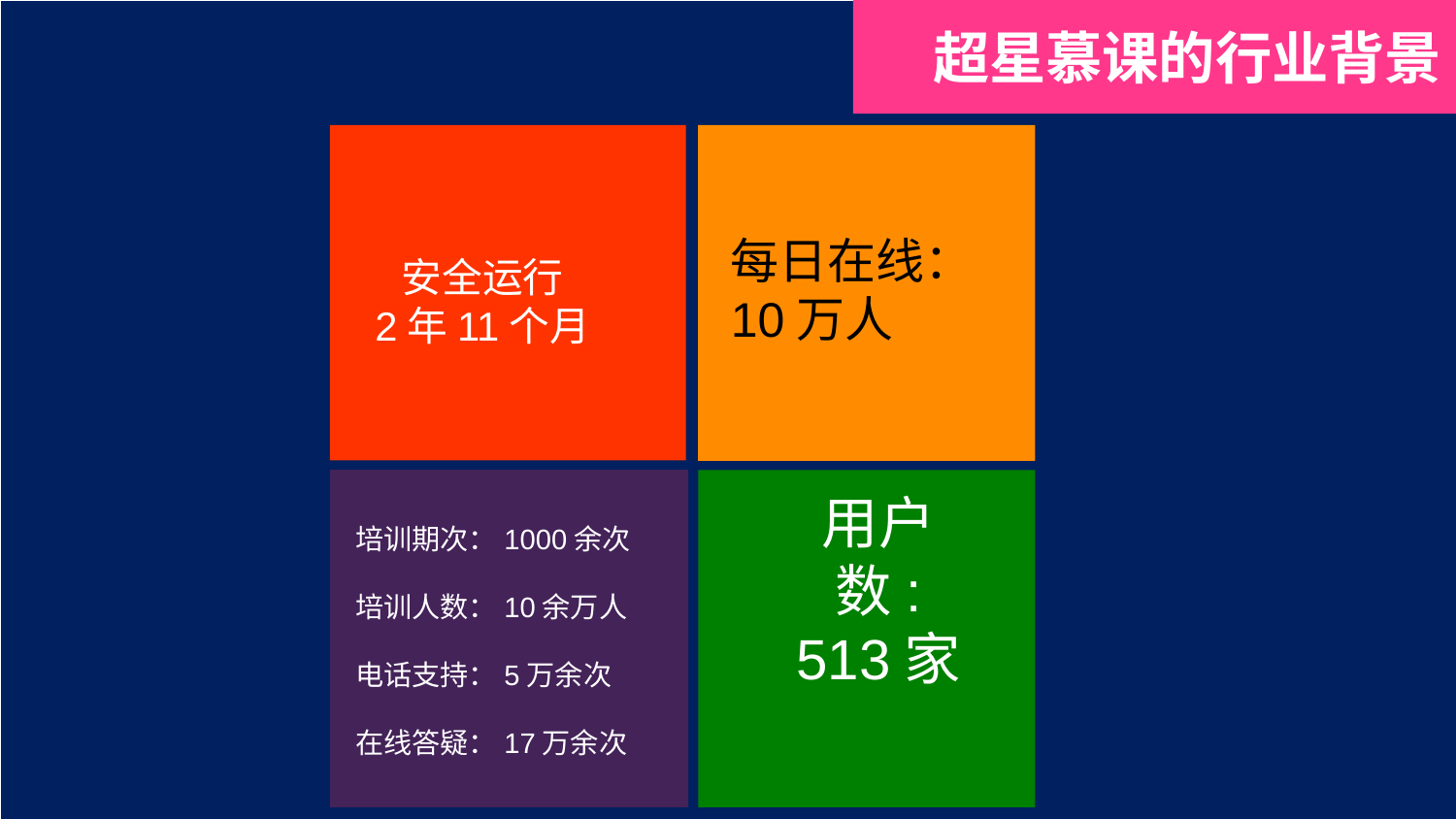

超星慕课的行业背景
每日在线：
10万人

安全运行
2年11个月

培训期次：1000余次

培训人数：10余万人

电话支持：5万余次

在线答疑：17万余次

用户数:
513家